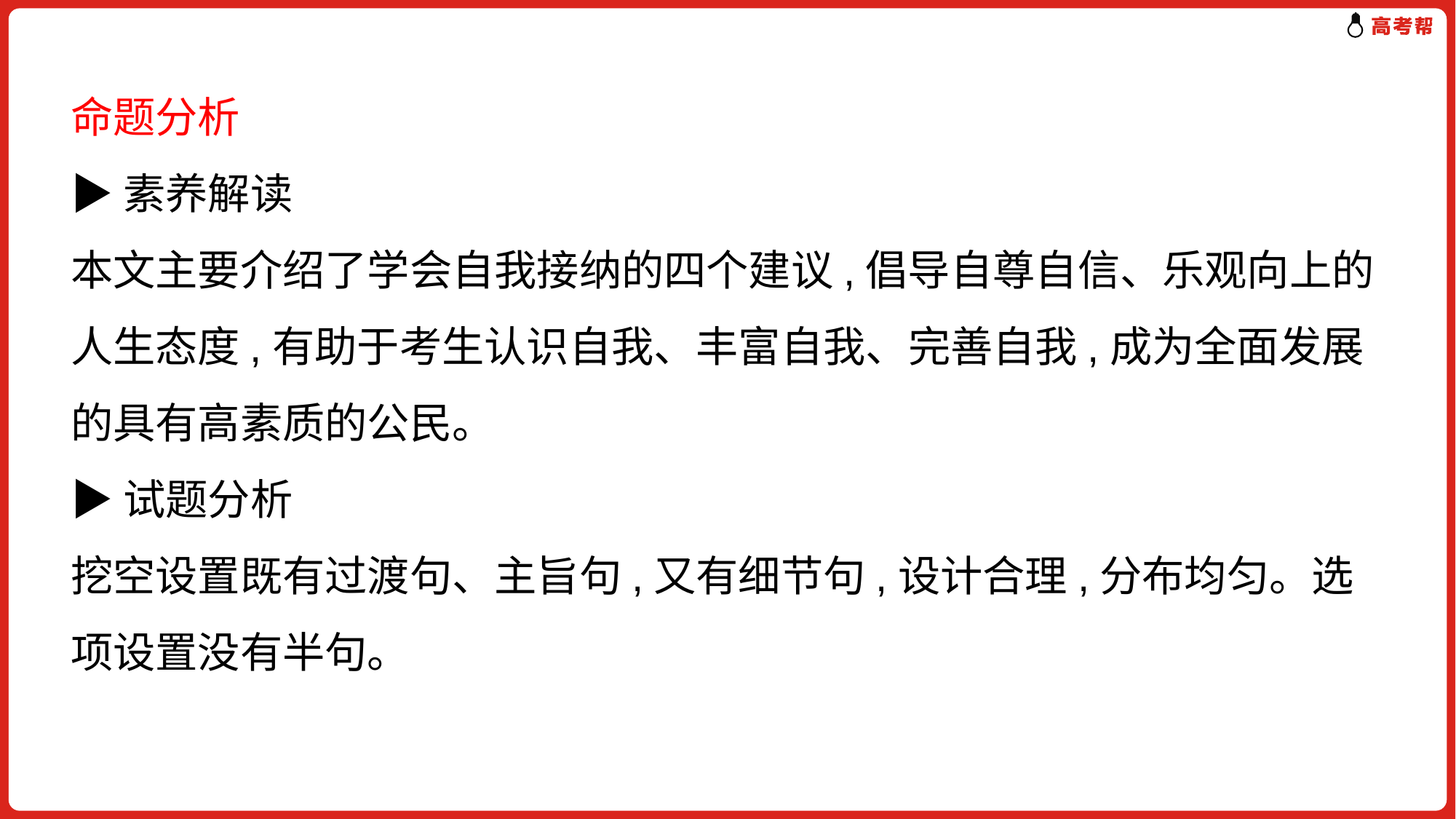

命题分析
▶素养解读
本文主要介绍了学会自我接纳的四个建议,倡导自尊自信、乐观向上的人生态度,有助于考生认识自我、丰富自我、完善自我,成为全面发展的具有高素质的公民。
▶试题分析
挖空设置既有过渡句、主旨句,又有细节句,设计合理,分布均匀。选项设置没有半句。